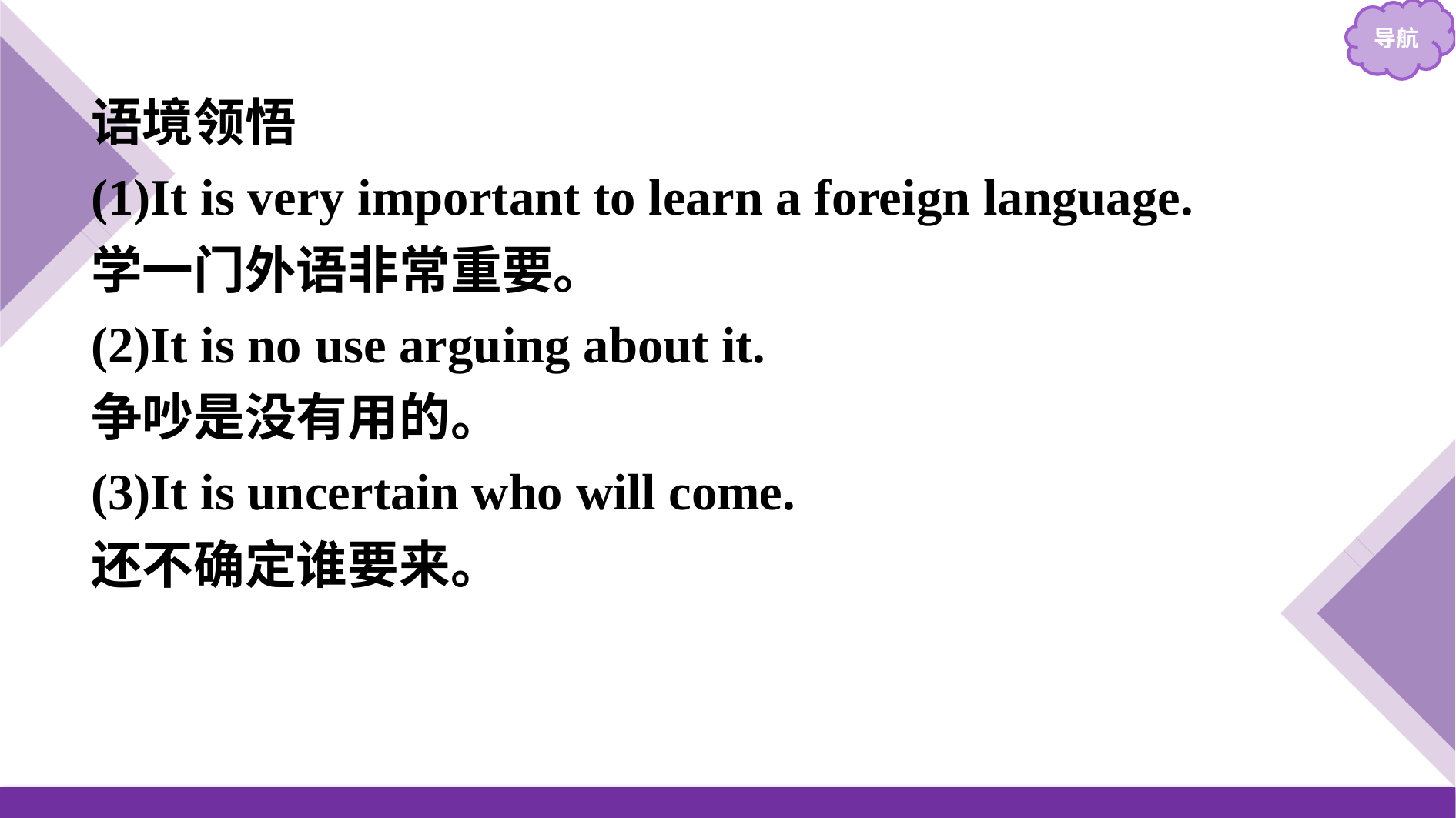

语境领悟
(1)It is very important to learn a foreign language.
学一门外语非常重要。
(2)It is no use arguing about it.
争吵是没有用的。
(3)It is uncertain who will come.
还不确定谁要来。